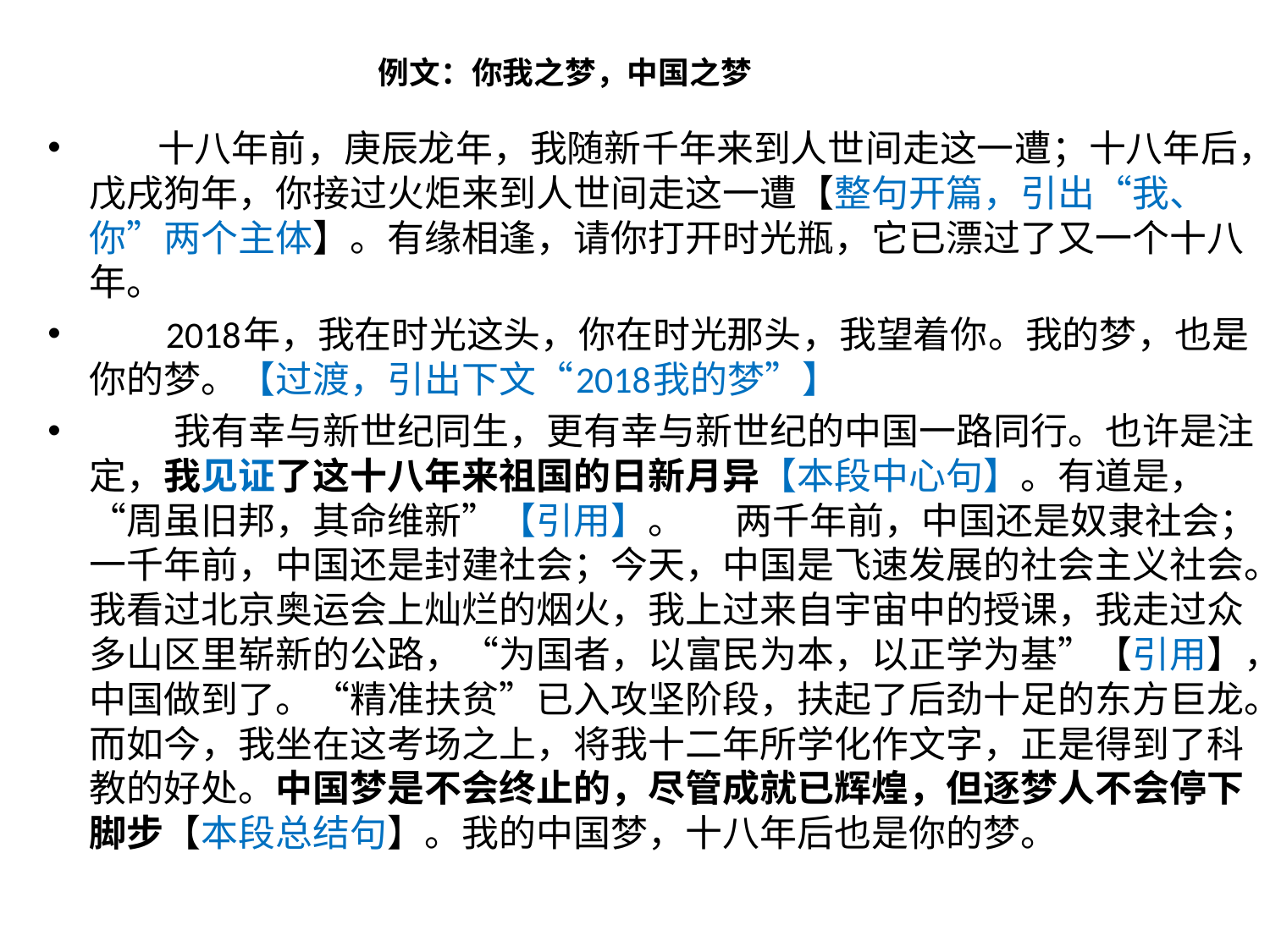

# 例文：你我之梦，中国之梦

        十八年前，庚辰龙年，我随新千年来到人世间走这一遭；十八年后，戊戌狗年，你接过火炬来到人世间走这一遭【整句开篇，引出“我、你”两个主体】。有缘相逢，请你打开时光瓶，它已漂过了又一个十八年。
         2018年，我在时光这头，你在时光那头，我望着你。我的梦，也是你的梦。【过渡，引出下文“2018我的梦”】
          我有幸与新世纪同生，更有幸与新世纪的中国一路同行。也许是注定，我见证了这十八年来祖国的日新月异【本段中心句】。有道是，“周虽旧邦，其命维新”【引用】。      两千年前，中国还是奴隶社会；一千年前，中国还是封建社会；今天，中国是飞速发展的社会主义社会。我看过北京奥运会上灿烂的烟火，我上过来自宇宙中的授课，我走过众多山区里崭新的公路，“为国者，以富民为本，以正学为基”【引用】，中国做到了。“精准扶贫”已入攻坚阶段，扶起了后劲十足的东方巨龙。而如今，我坐在这考场之上，将我十二年所学化作文字，正是得到了科教的好处。中国梦是不会终止的，尽管成就已辉煌，但逐梦人不会停下脚步【本段总结句】。我的中国梦，十八年后也是你的梦。